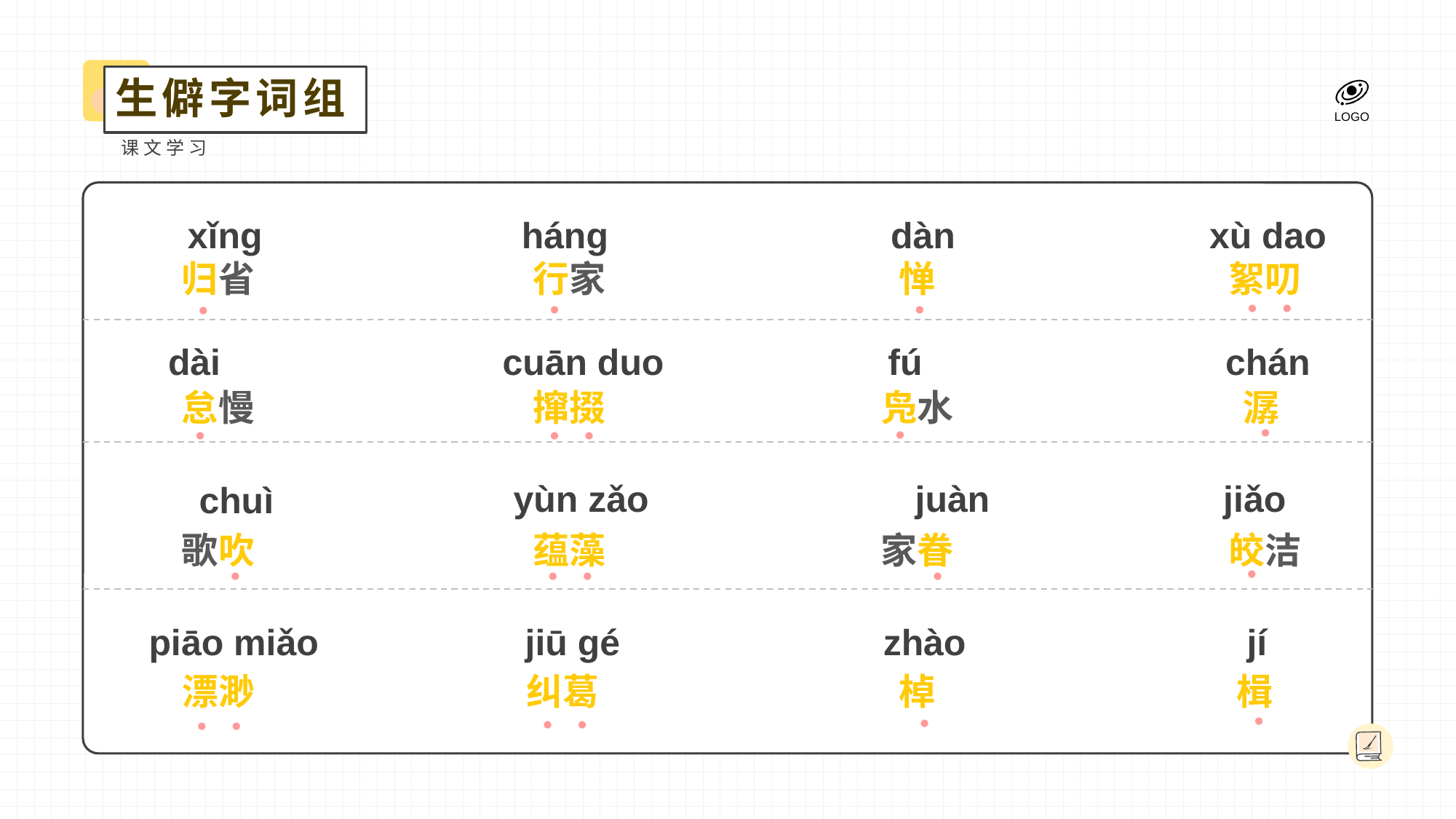

生僻字词组
课文学习
xǐng
háng
dàn
xù dao
归省
行家
惮
絮叨
•
•
•
•
•
dài
cuān duo
fú
chán
怠慢
撺掇
凫水
潺
•
•
•
•
•
yùn zǎo
juàn
jiǎo
chuì
歌吹
蕴藻
家眷
皎洁
•
•
•
•
•
piāo miǎo
jiū gé
zhào
jí
漂渺
纠葛
棹
楫
•
•
•
•
•
•